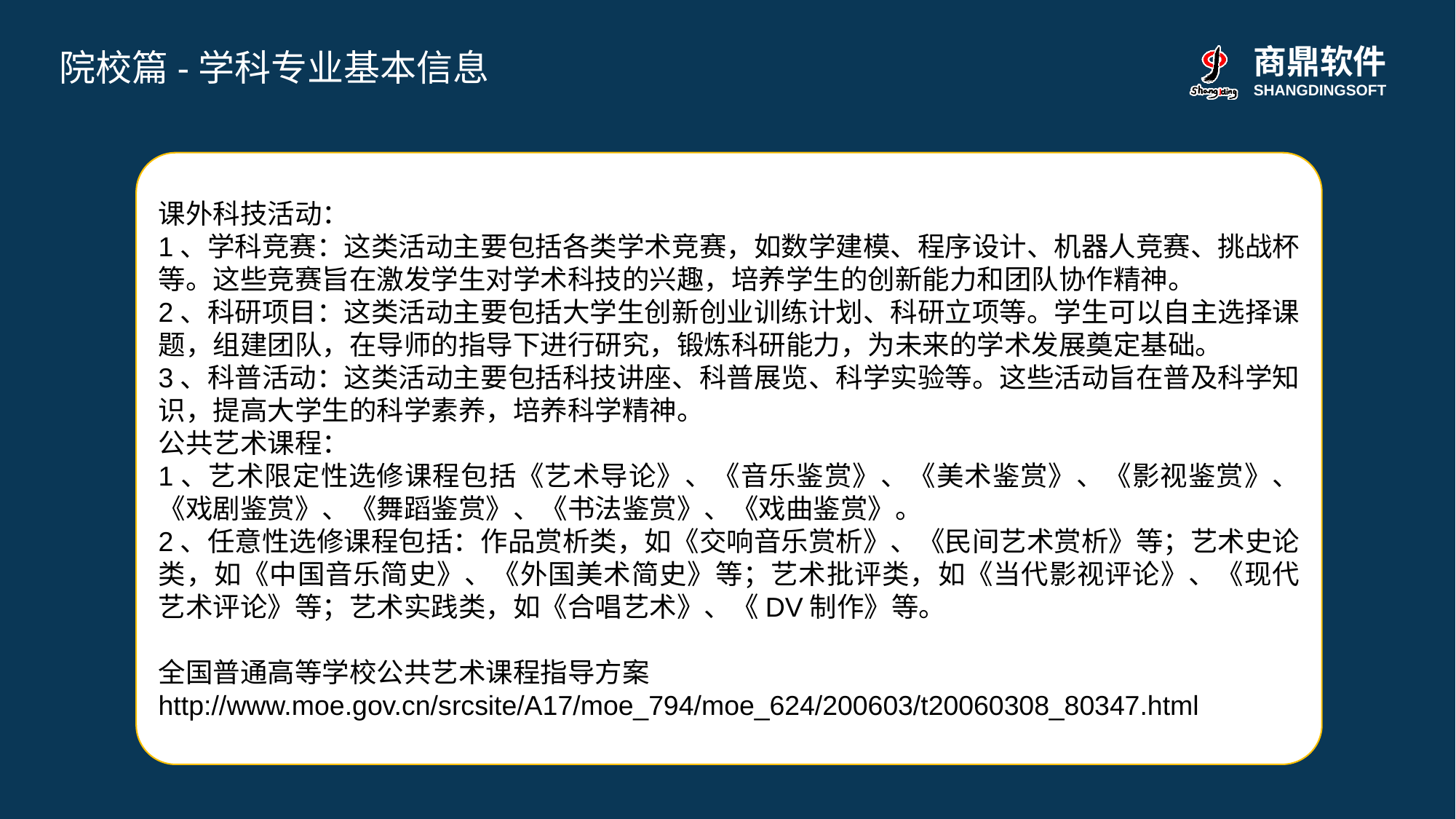

院校篇-学科专业基本信息
课外科技活动：
1、学科竞赛：这类活动主要包括各类学术竞赛，如数学建模、程序设计、机器人竞赛、挑战杯等。这些竞赛旨在激发学生对学术科技的兴趣，培养学生的创新能力和团队协作精神。
2、科研项目：这类活动主要包括大学生创新创业训练计划、科研立项等。学生可以自主选择课题，组建团队，在导师的指导下进行研究，锻炼科研能力，为未来的学术发展奠定基础。
3、科普活动：这类活动主要包括科技讲座、科普展览、科学实验等。这些活动旨在普及科学知识，提高大学生的科学素养，培养科学精神。
公共艺术课程：
1、艺术限定性选修课程包括《艺术导论》、《音乐鉴赏》、《美术鉴赏》、《影视鉴赏》、《戏剧鉴赏》、《舞蹈鉴赏》、《书法鉴赏》、《戏曲鉴赏》。
2、任意性选修课程包括：作品赏析类，如《交响音乐赏析》、《民间艺术赏析》等；艺术史论类，如《中国音乐简史》、《外国美术简史》等；艺术批评类，如《当代影视评论》、《现代艺术评论》等；艺术实践类，如《合唱艺术》、《DV制作》等。

全国普通高等学校公共艺术课程指导方案
http://www.moe.gov.cn/srcsite/A17/moe_794/moe_624/200603/t20060308_80347.html